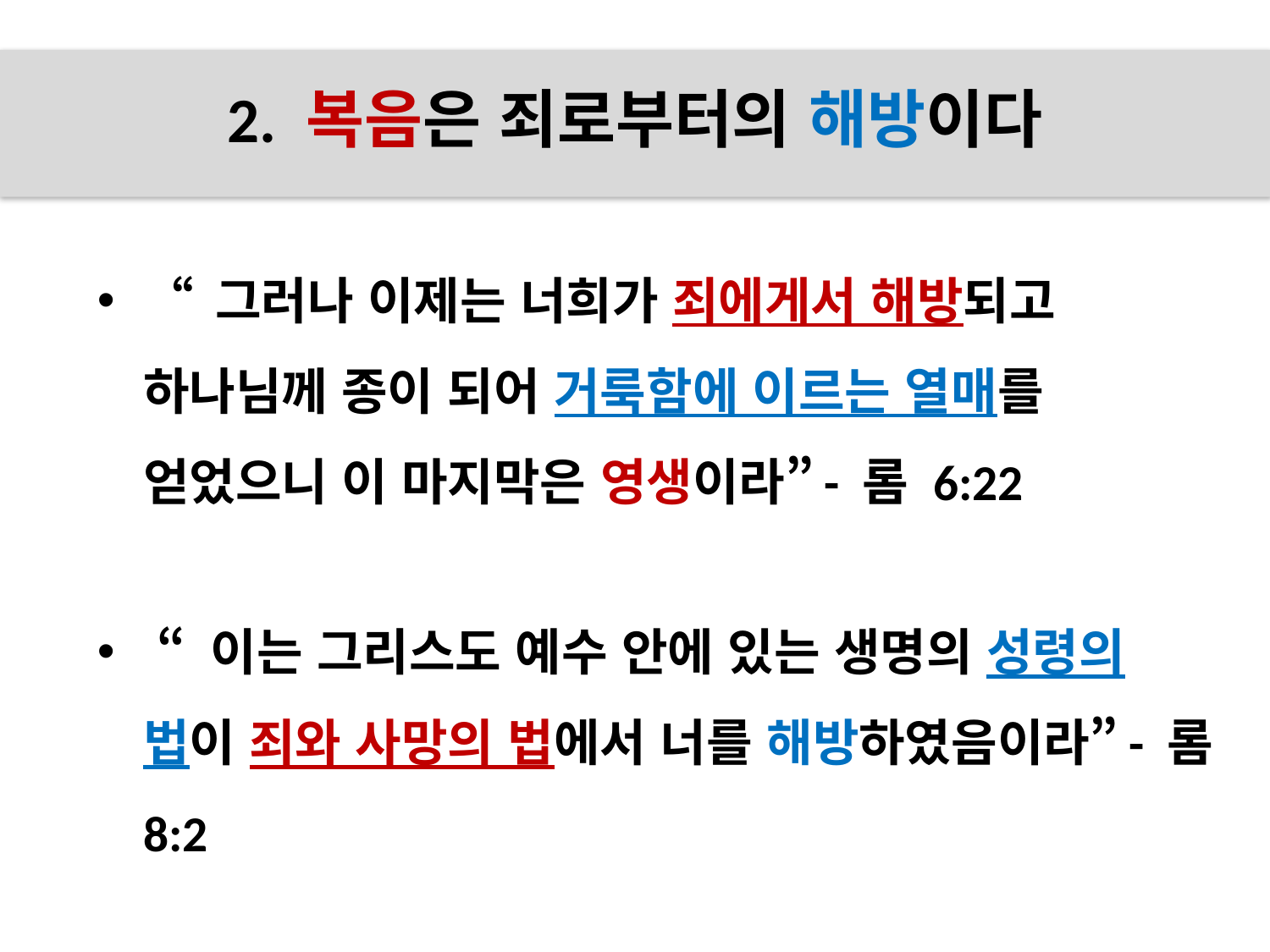

# 2. 복음은 죄로부터의 해방이다

“ 그러나 이제는 너희가 죄에게서 해방되고 하나님께 종이 되어 거룩함에 이르는 열매를 얻었으니 이 마지막은 영생이라”- 롬 6:22

 “ 이는 그리스도 예수 안에 있는 생명의 성령의 법이 죄와 사망의 법에서 너를 해방하였음이라”- 롬 8:2